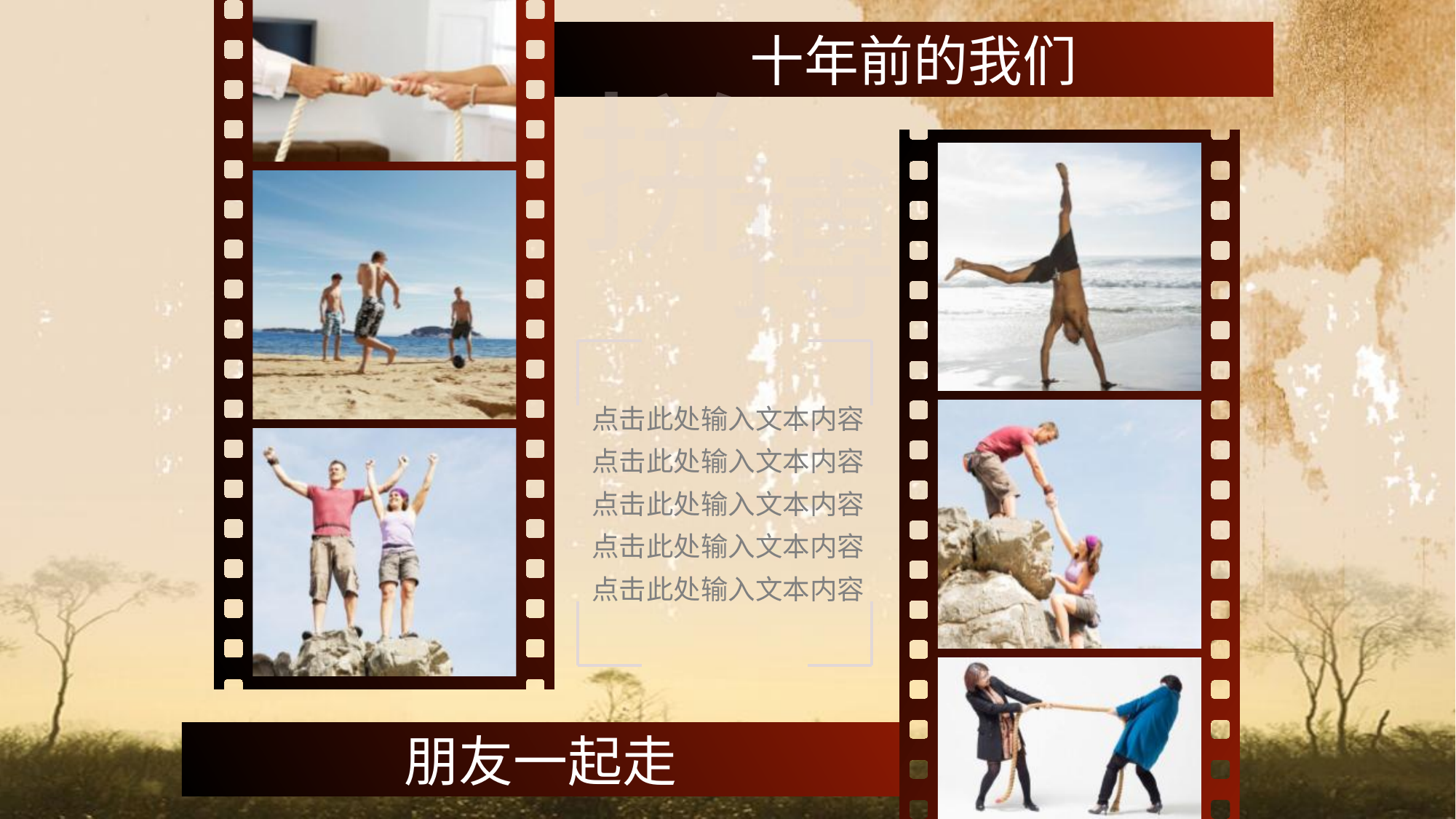

十年前的我们
拼
搏

点击此处输入文本内容
点击此处输入文本内容
点击此处输入文本内容
点击此处输入文本内容
点击此处输入文本内容

朋友一起走